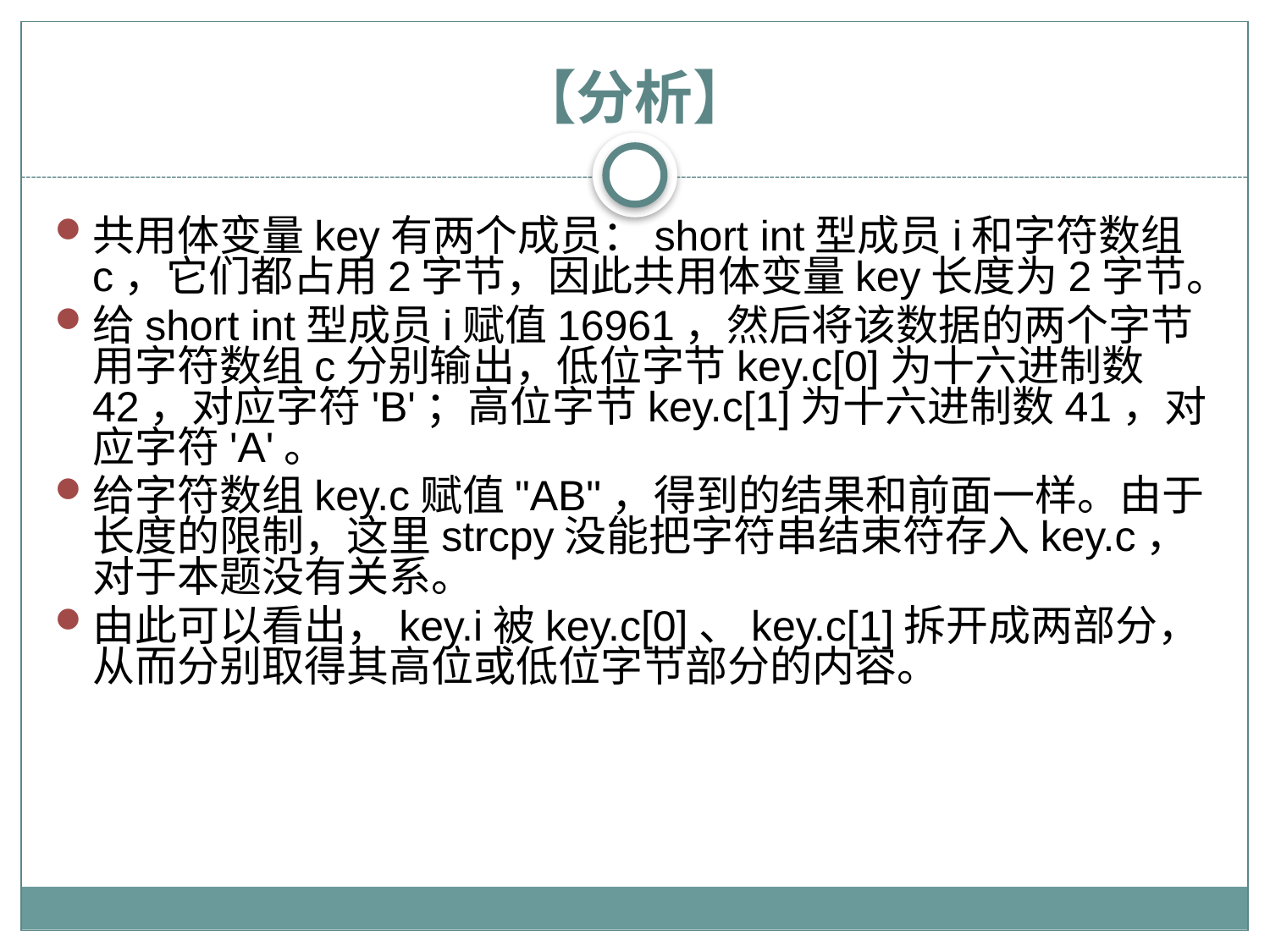

# 【分析】
共用体变量key有两个成员：short int型成员i和字符数组c，它们都占用2字节，因此共用体变量key长度为2字节。
给short int型成员i赋值16961，然后将该数据的两个字节用字符数组c分别输出，低位字节key.c[0]为十六进制数42，对应字符'B'；高位字节key.c[1]为十六进制数41，对应字符'A'。
给字符数组key.c赋值"AB"，得到的结果和前面一样。由于长度的限制，这里strcpy没能把字符串结束符存入key.c，对于本题没有关系。
由此可以看出，key.i被key.c[0]、key.c[1]拆开成两部分，从而分别取得其高位或低位字节部分的内容。